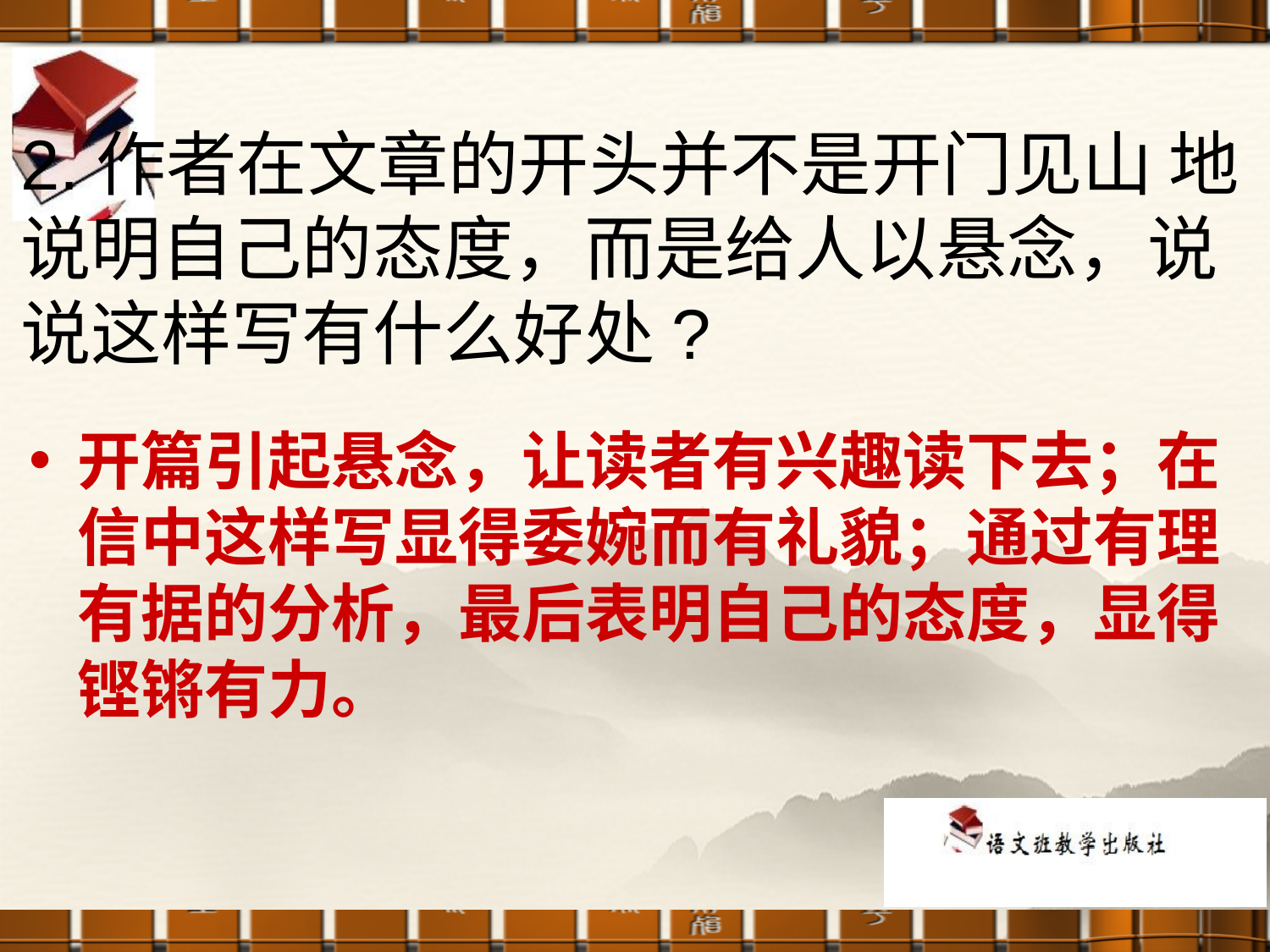

# 2.作者在文章的开头并不是开门见山 地说明自己的态度，而是给人以悬念，说说这样写有什么好处?
开篇引起悬念，让读者有兴趣读下去；在信中这样写显得委婉而有礼貌；通过有理有据的分析，最后表明自己的态度，显得铿锵有力。